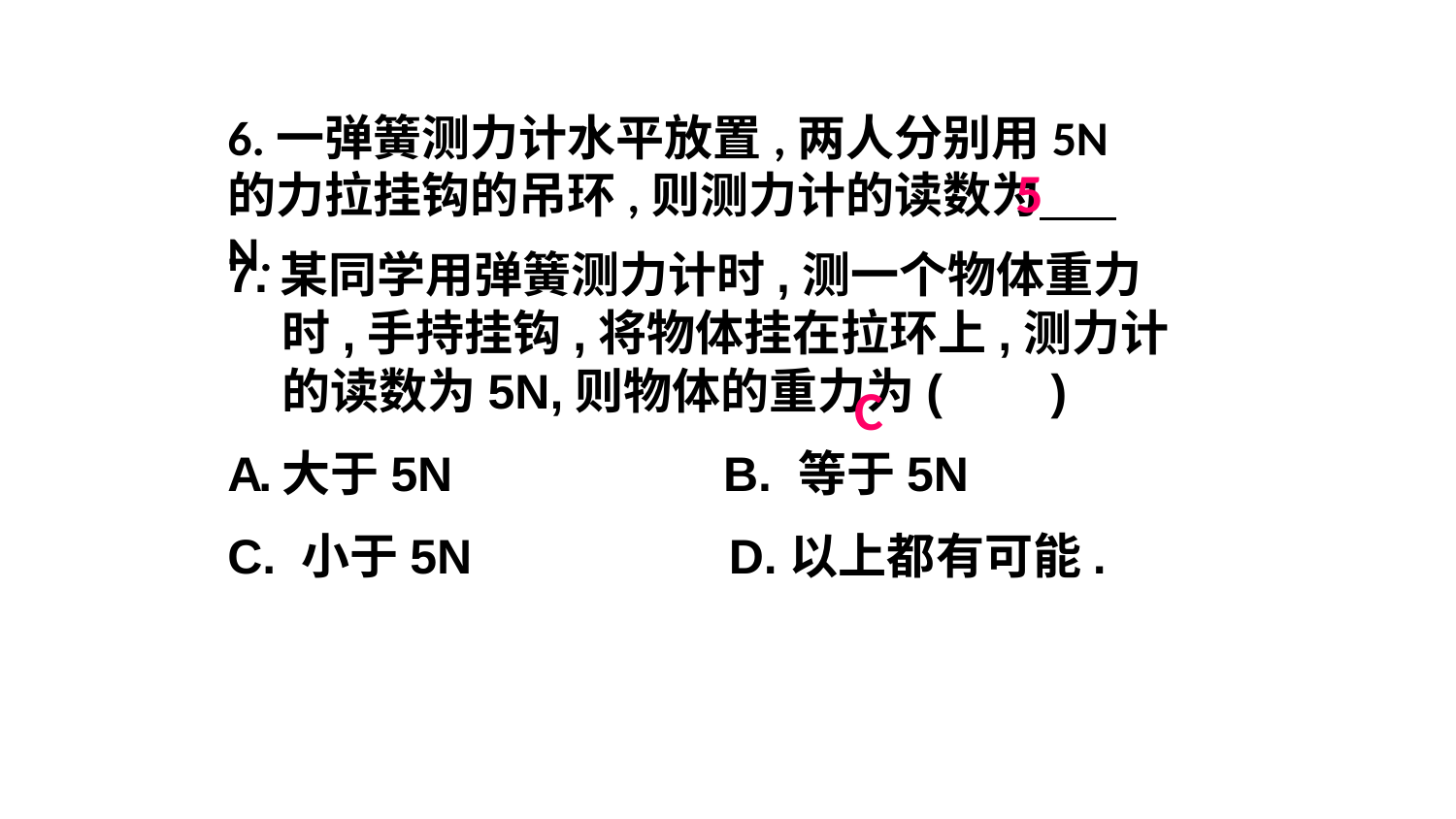

6.一弹簧测力计水平放置,两人分别用5N的力拉挂钩的吊环,则测力计的读数为        N.
5
7.某同学用弹簧测力计时,测一个物体重力时,手持挂钩,将物体挂在拉环上,测力计的读数为5N,则物体的重力为(        )
大于5N                    B. 等于5N
C. 小于5N                   D.以上都有可能.
C